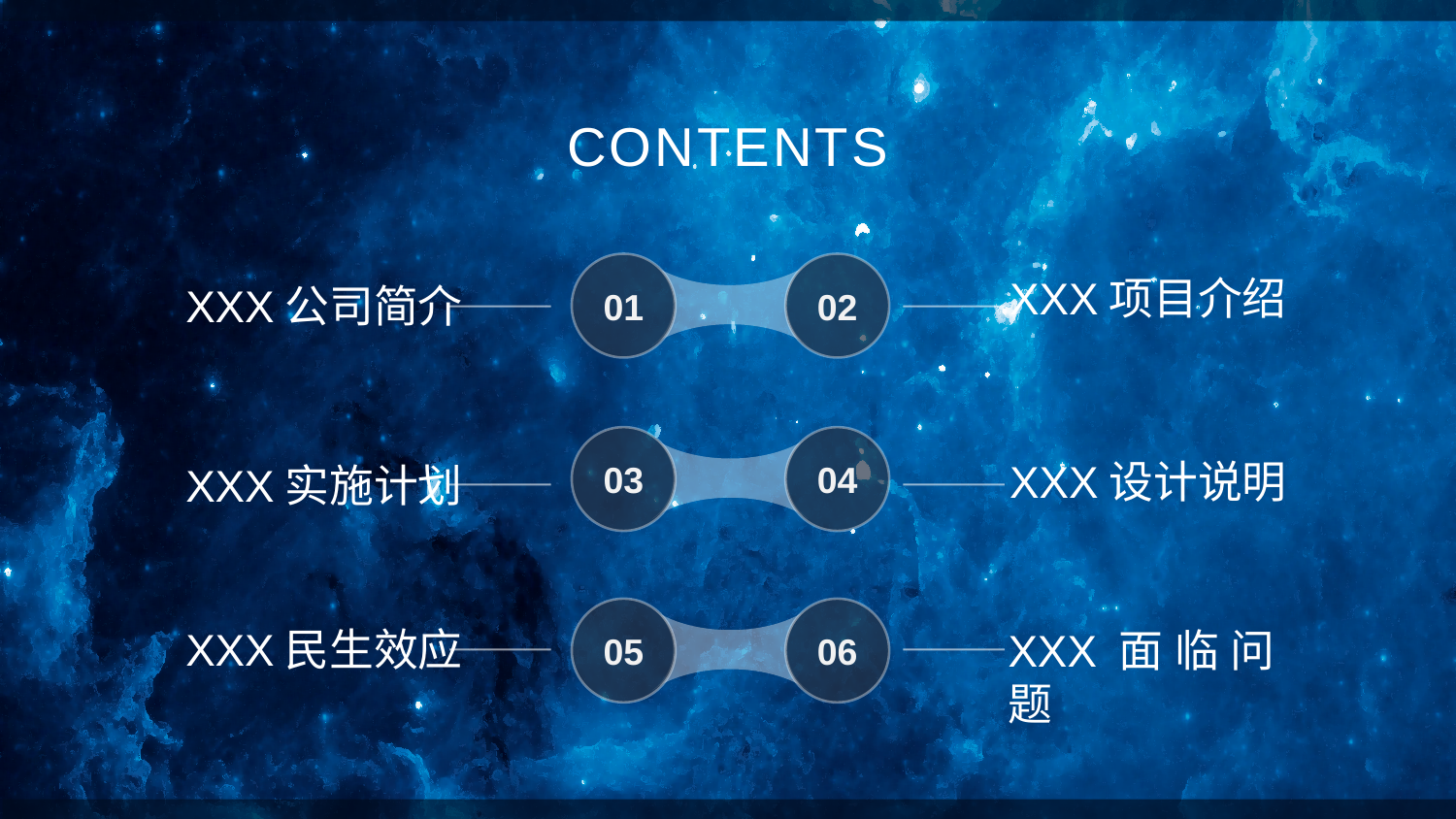

CONTENTS
01
02

XXX项目介绍
XXX公司简介

03
04

XXX设计说明
XXX实施计划

05
06

XXX民生效应
XXX面临问题